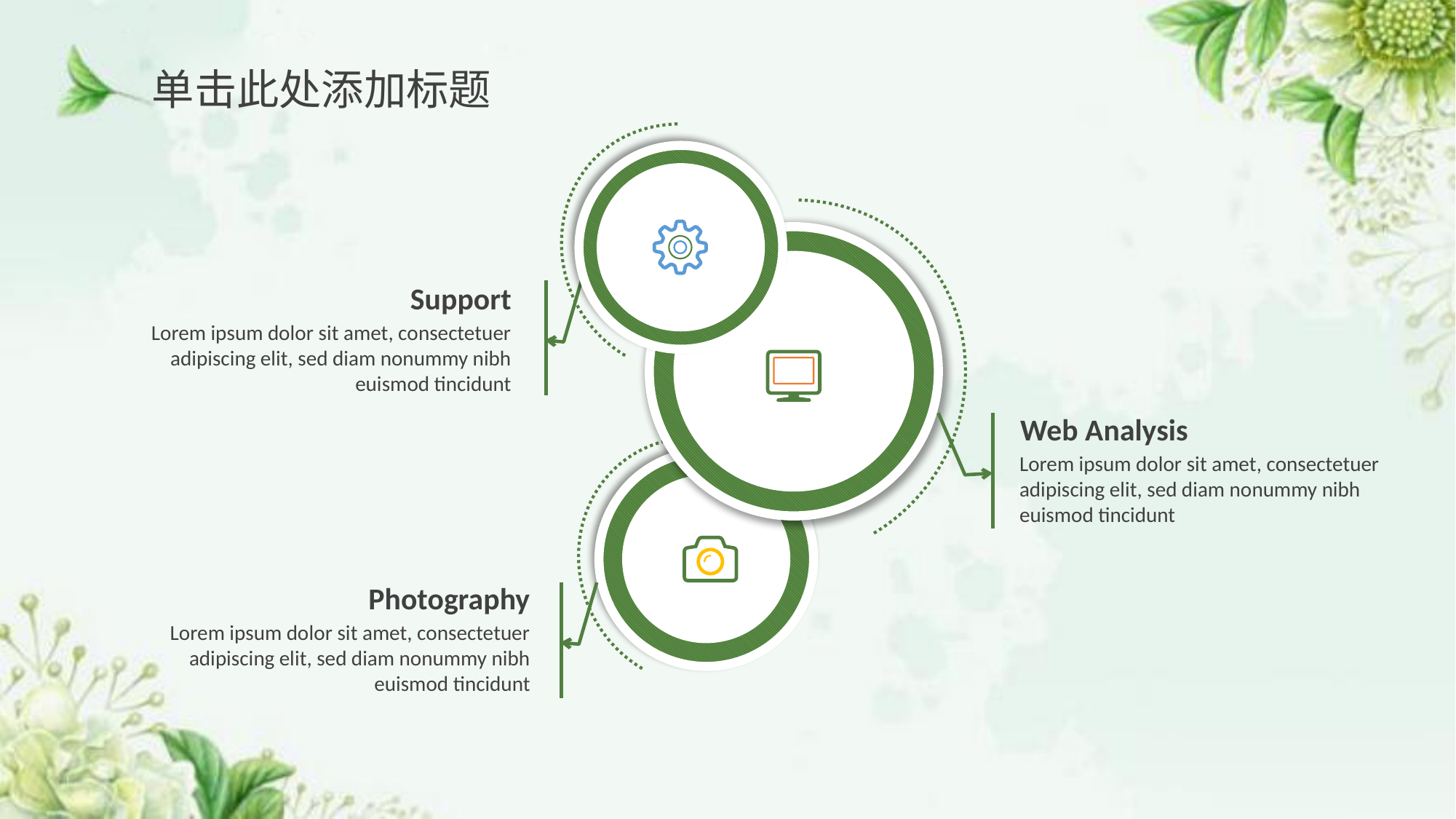

单击此处添加标题

Support
Lorem ipsum dolor sit amet, consectetuer adipiscing elit, sed diam nonummy nibh euismod tincidunt
Web Analysis
Lorem ipsum dolor sit amet, consectetuer adipiscing elit, sed diam nonummy nibh euismod tincidunt
Photography
Lorem ipsum dolor sit amet, consectetuer adipiscing elit, sed diam nonummy nibh euismod tincidunt